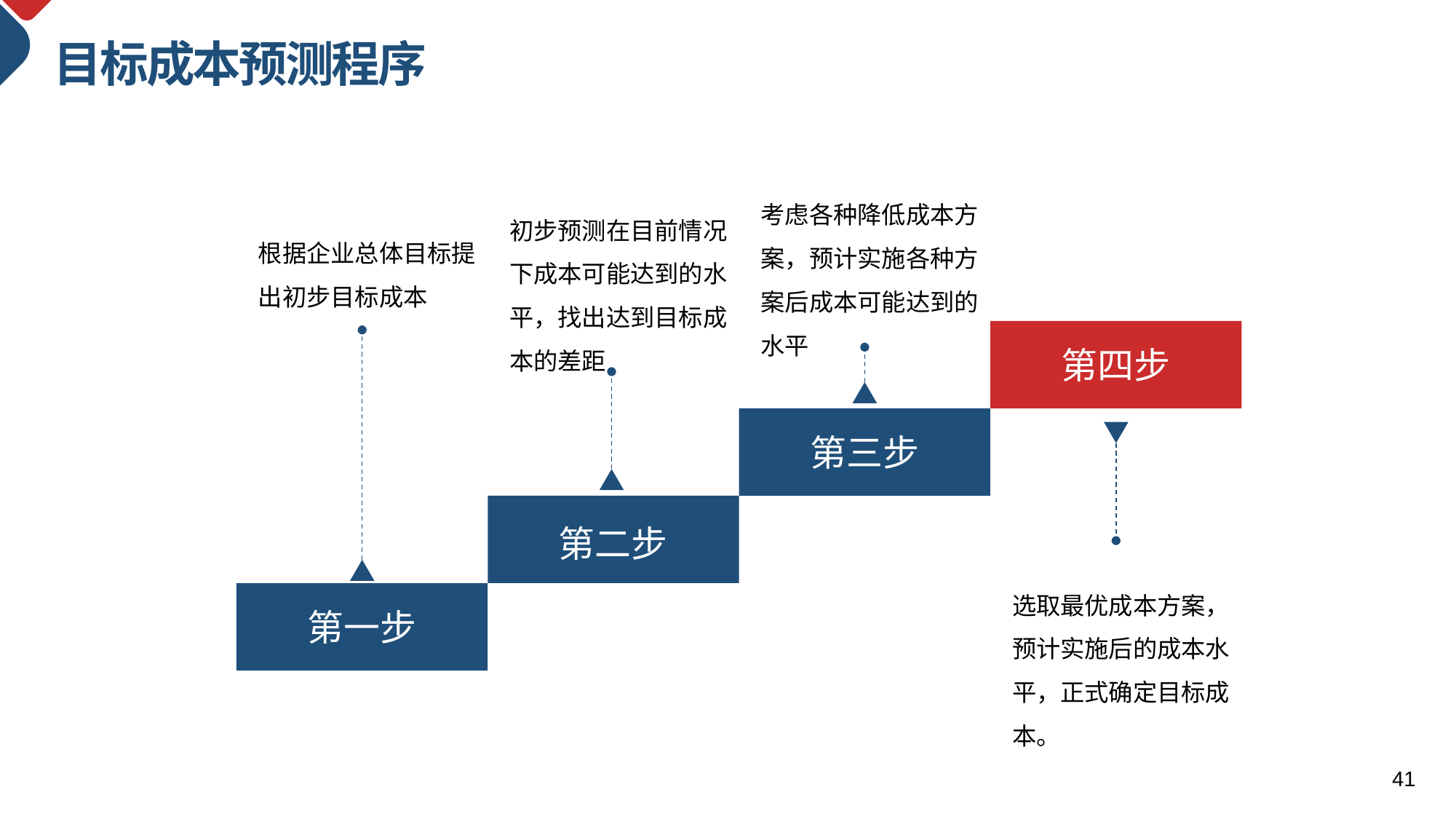

目标成本预测程序
考虑各种降低成本方案，预计实施各种方案后成本可能达到的水平
初步预测在目前情况下成本可能达到的水平，找出达到目标成本的差距
根据企业总体目标提出初步目标成本

第四步

第三步
第二步
选取最优成本方案，预计实施后的成本水平，正式确定目标成本。
第一步